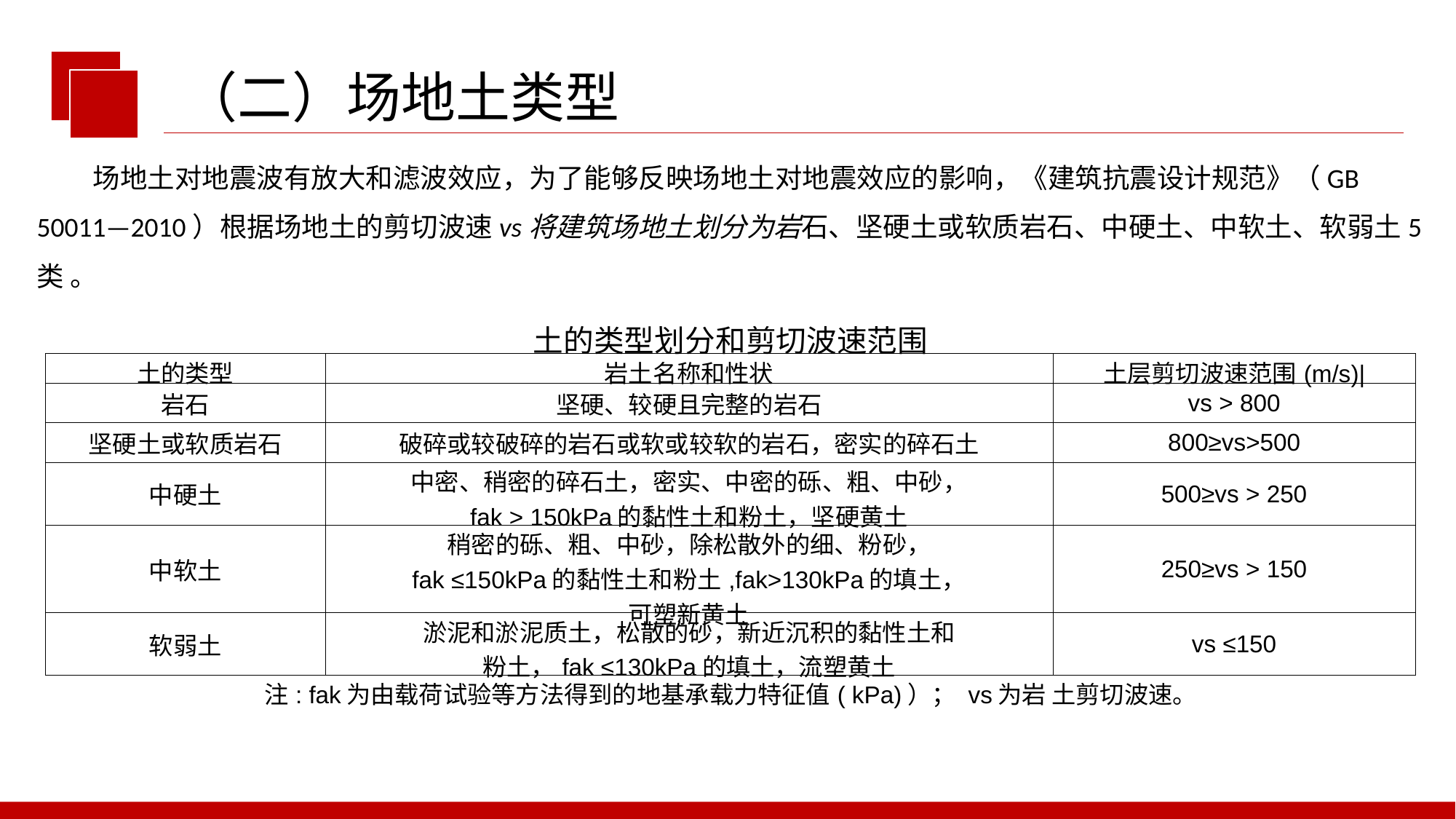

（二）场地土类型
        场地土对地震波有放大和滤波效应，为了能够反映场地土对地震效应的影响，《建筑抗震设计规范》（GB 50011—2010）根据场地土的剪切波速vs将建筑场地土划分为岩石、坚硬土或软质岩石、中硬土、中软土、软弱土5 类 。
| 土的类型划分和剪切波速范围 |  |  |
| --- | --- | --- |
| 土的类型 | 岩土名称和性状 | 土层剪切波速范围(m/s)| |
| 岩石 | 坚硬、较硬且完整的岩石 | vs > 800 |
| 坚硬土或软质岩石 | 破碎或较破碎的岩石或软或较软的岩石，密实的碎石土 | 800≥vs>500 |
| 中硬土 | 中密、稍密的碎石土，密实、中密的砾、粗、中砂， fak > 150kPa的黏性土和粉土，坚硬黄土 | 500≥vs > 250 |
| 中软土 | 稍密的砾、粗、中砂，除松散外的细、粉砂， fak ≤150kPa的黏性土和粉土,fak>130kPa的填土， 可塑新黄土 | 250≥vs > 150 |
| 软弱土 | 淤泥和淤泥质土，松散的砂，新近沉积的黏性土和 粉土，fak ≤130kPa的填土，流塑黄土 | vs ≤150 |
| 注: fak为由载荷试验等方法得到的地基承载力特征值( kPa)）； vs为岩 土剪切波速。 |  |  |